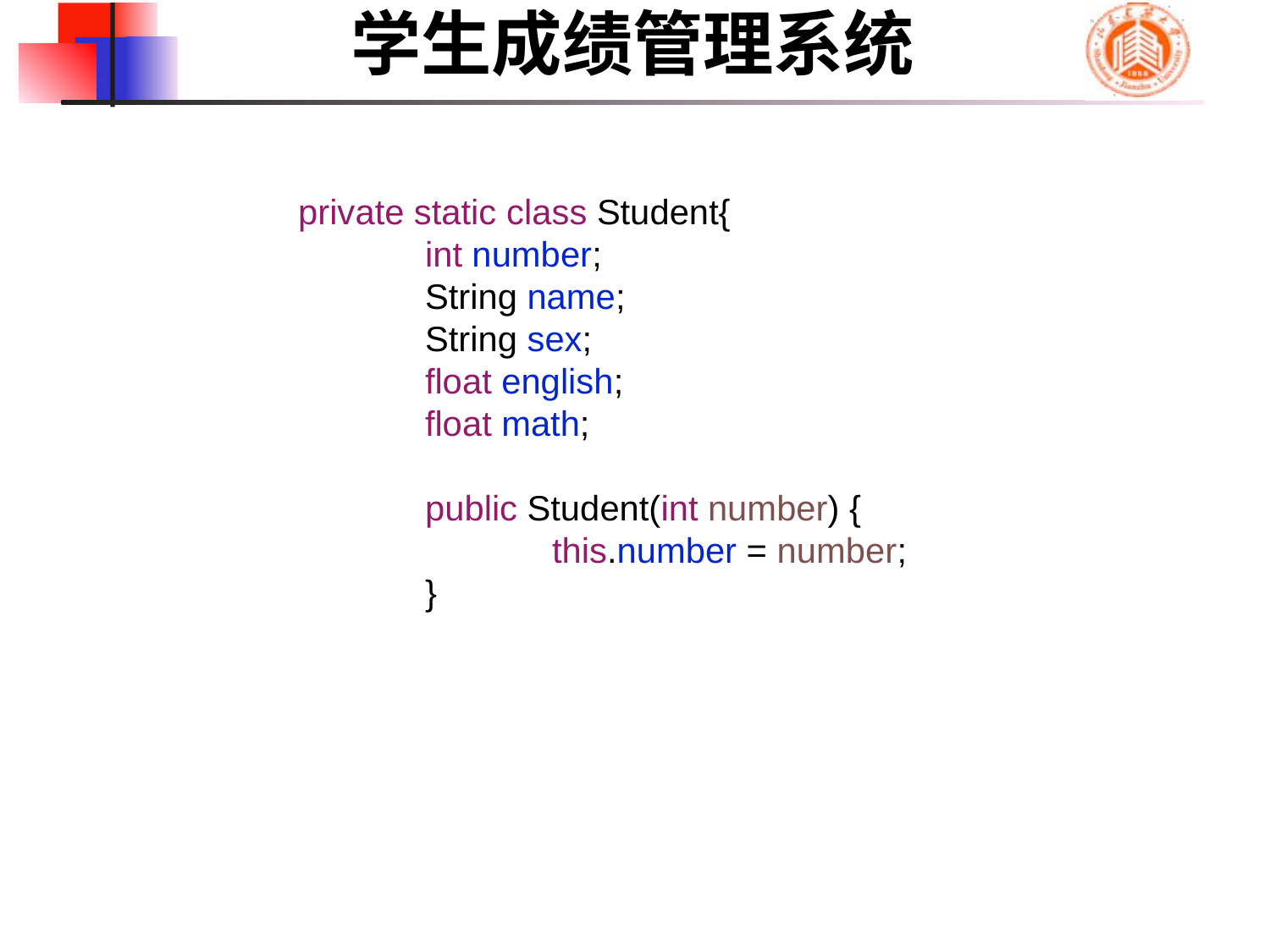

学生成绩管理系统
	private static class Student{
		int number;
		String name;
		String sex;
		float english;
		float math;

		public Student(int number) {
			this.number = number;
		}